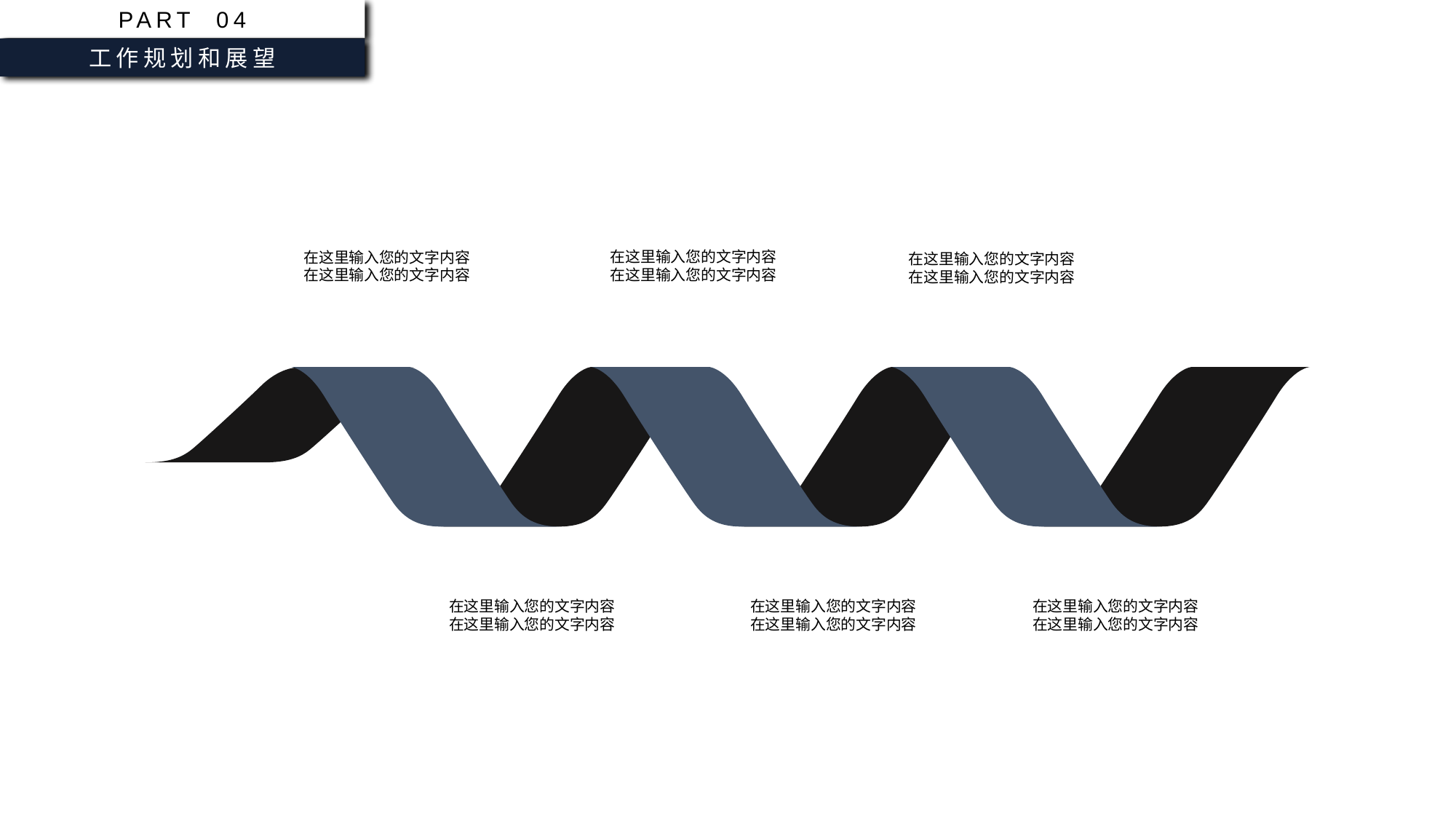

PART  04
工作规划和展望
在这里输入您的文字内容
在这里输入您的文字内容
在这里输入您的文字内容
在这里输入您的文字内容
在这里输入您的文字内容
在这里输入您的文字内容

在这里输入您的文字内容
在这里输入您的文字内容
在这里输入您的文字内容
在这里输入您的文字内容
在这里输入您的文字内容
在这里输入您的文字内容